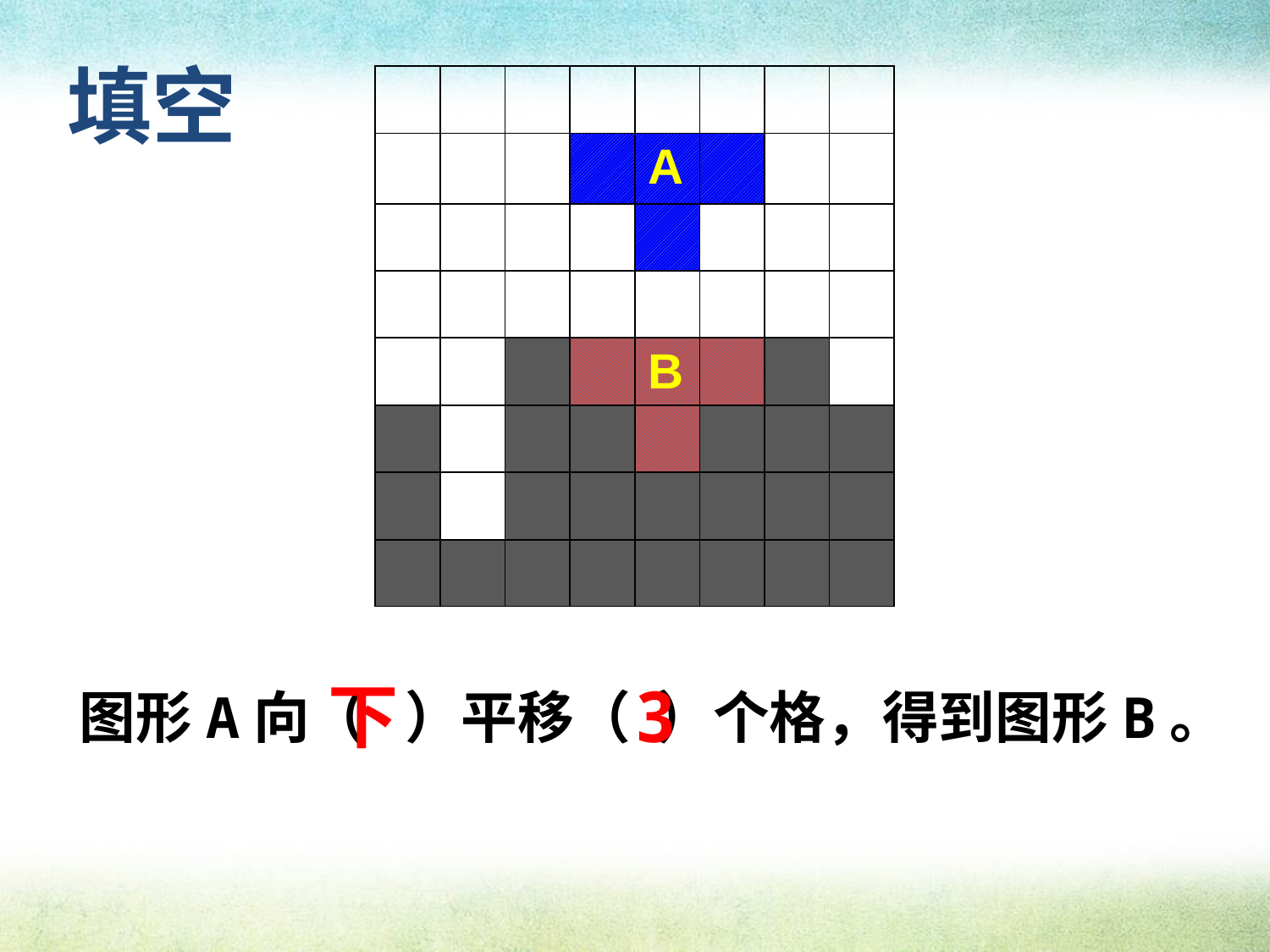

填空
|  |  |  |  |  |  |  |  |
| --- | --- | --- | --- | --- | --- | --- | --- |
|  |  |  |  | A |  |  |  |
|  |  |  |  |  |  |  |  |
|  |  |  |  |  |  |  |  |
|  |  |  |  | B |  |  |  |
|  |  |  |  |  |  |  |  |
|  |  |  |  |  |  |  |  |
|  |  |  |  |  |  |  |  |
下
3
图形A向（   ）平移（  ）个格，得到图形B。